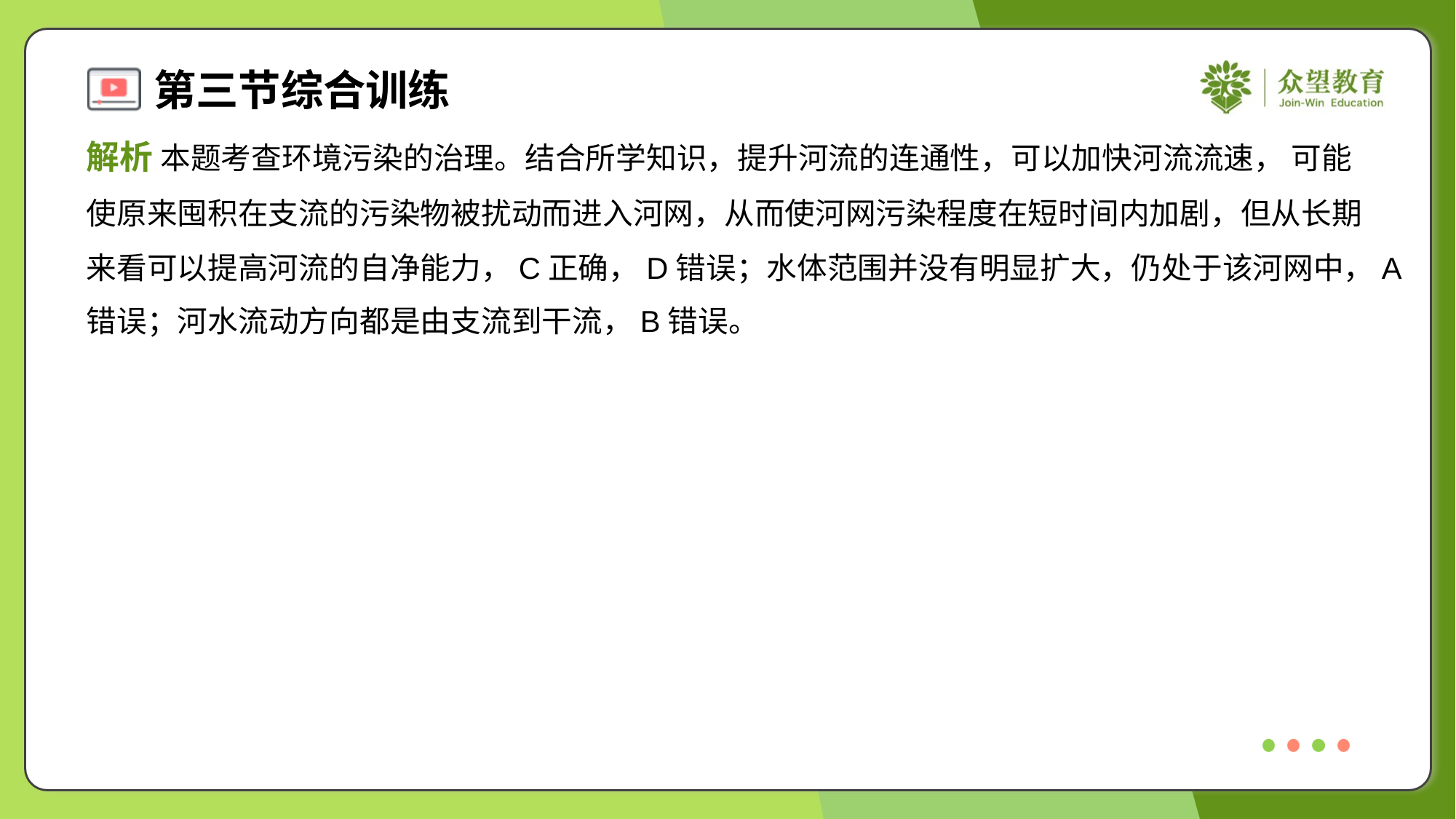

解析 本题考查环境污染的治理。结合所学知识，提升河流的连通性，可以加快河流流速， 可能
使原来囤积在支流的污染物被扰动而进入河网，从而使河网污染程度在短时间内加剧，但从长期
来看可以提高河流的自净能力，C正确，D错误；水体范围并没有明显扩大，仍处于该河网中，A
错误；河水流动方向都是由支流到干流，B错误。